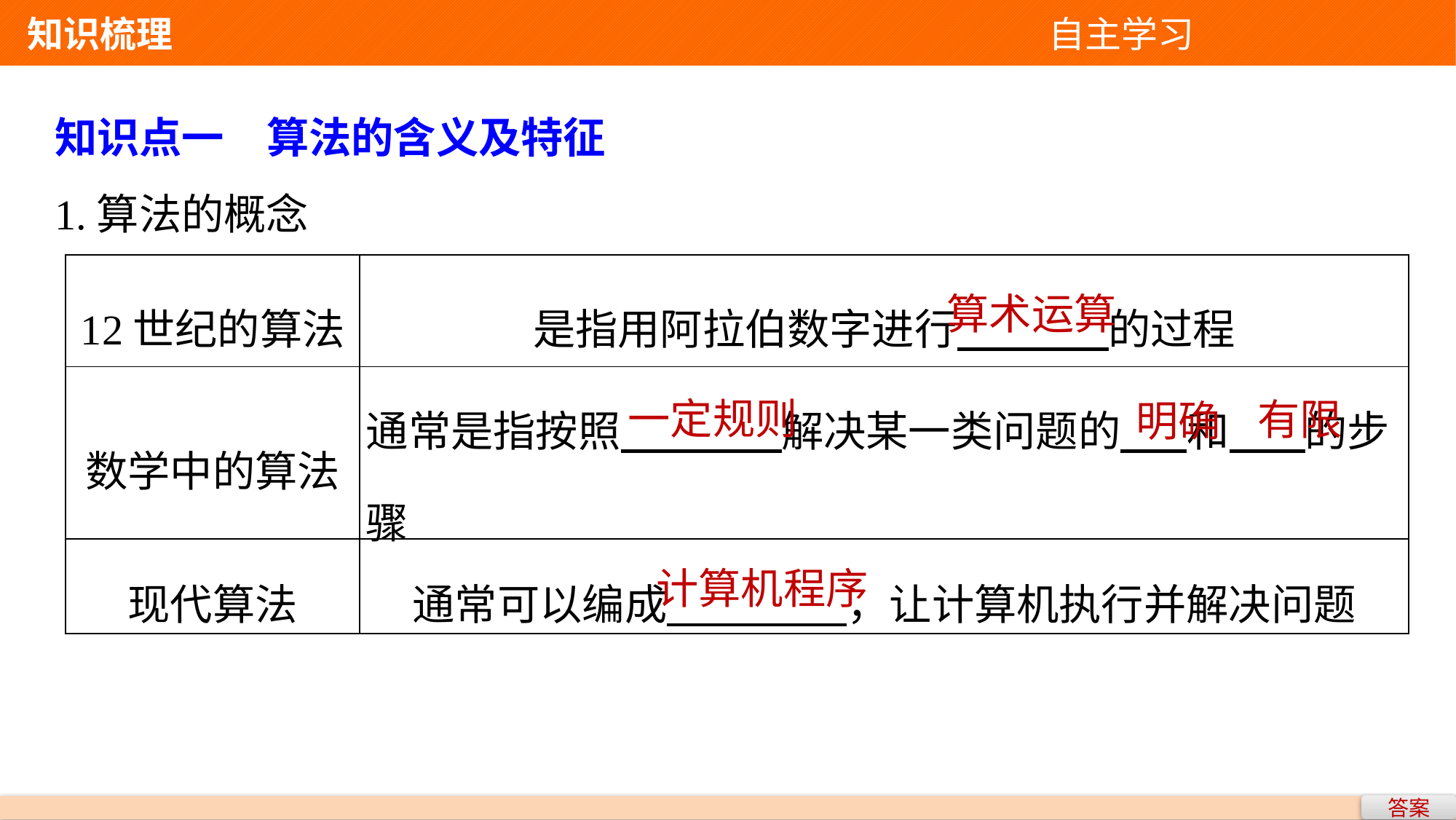

知识梳理                                                                                                           自主学习
知识点一　算法的含义及特征
1.算法的概念
| 12世纪的算法 | 是指用阿拉伯数字进行 的过程 |
| --- | --- |
| 数学中的算法 | 通常是指按照 解决某一类问题的 和 的步骤 |
| 现代算法 | 通常可以编成 ，让计算机执行并解决问题 |
算术运算
一定规则
有限
明确
计算机程序
答案